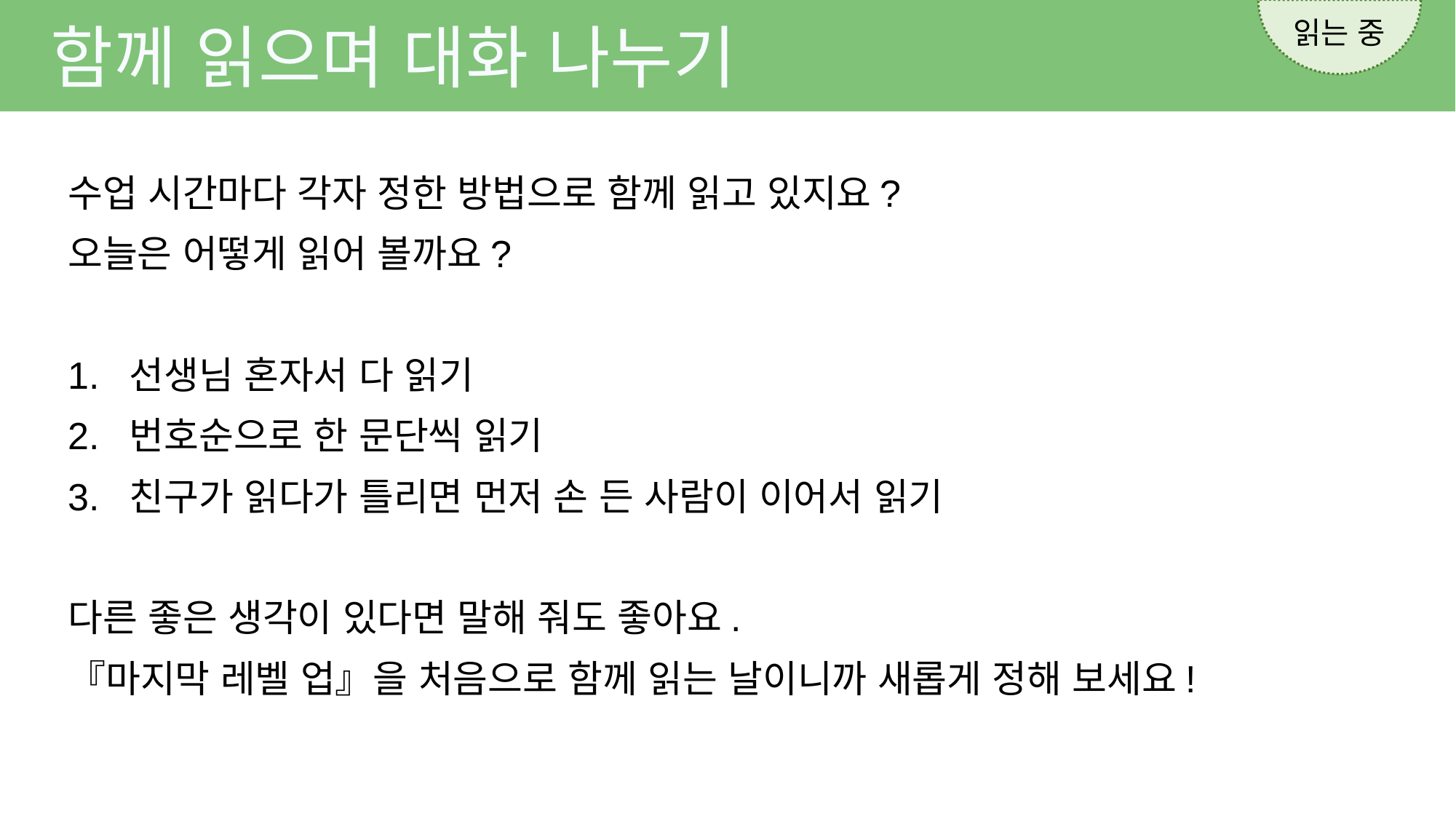

읽는 중

함께 읽으며 대화 나누기
수업 시간마다 각자 정한 방법으로 함께 읽고 있지요?
오늘은 어떻게 읽어 볼까요?

선생님 혼자서 다 읽기
번호순으로 한 문단씩 읽기
친구가 읽다가 틀리면 먼저 손 든 사람이 이어서 읽기

다른 좋은 생각이 있다면 말해 줘도 좋아요.
『마지막 레벨 업』을 처음으로 함께 읽는 날이니까 새롭게 정해 보세요!